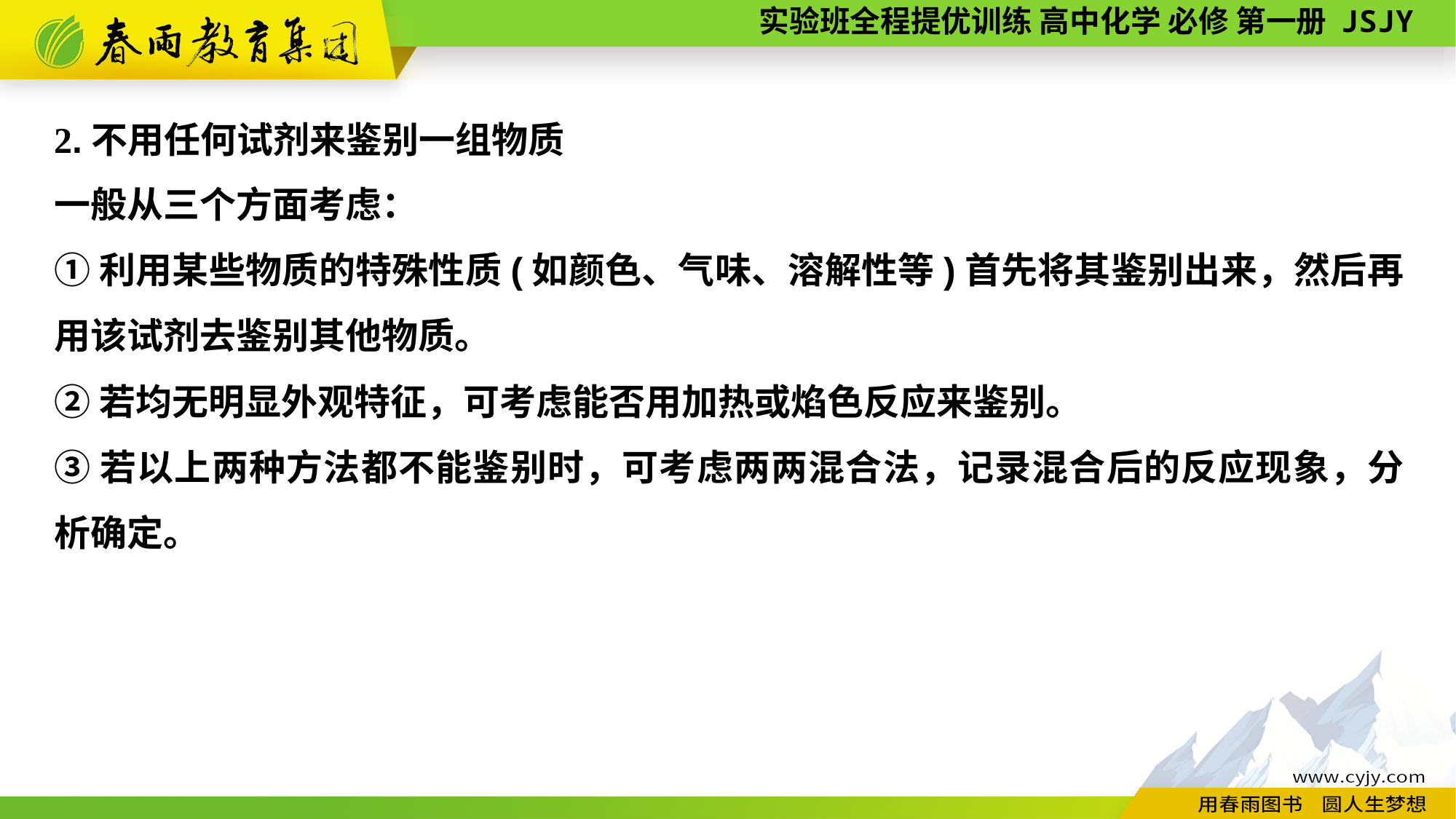

2.不用任何试剂来鉴别一组物质
一般从三个方面考虑：
①利用某些物质的特殊性质(如颜色、气味、溶解性等)首先将其鉴别出来，然后再用该试剂去鉴别其他物质。
②若均无明显外观特征，可考虑能否用加热或焰色反应来鉴别。
③若以上两种方法都不能鉴别时，可考虑两两混合法，记录混合后的反应现象，分析确定。